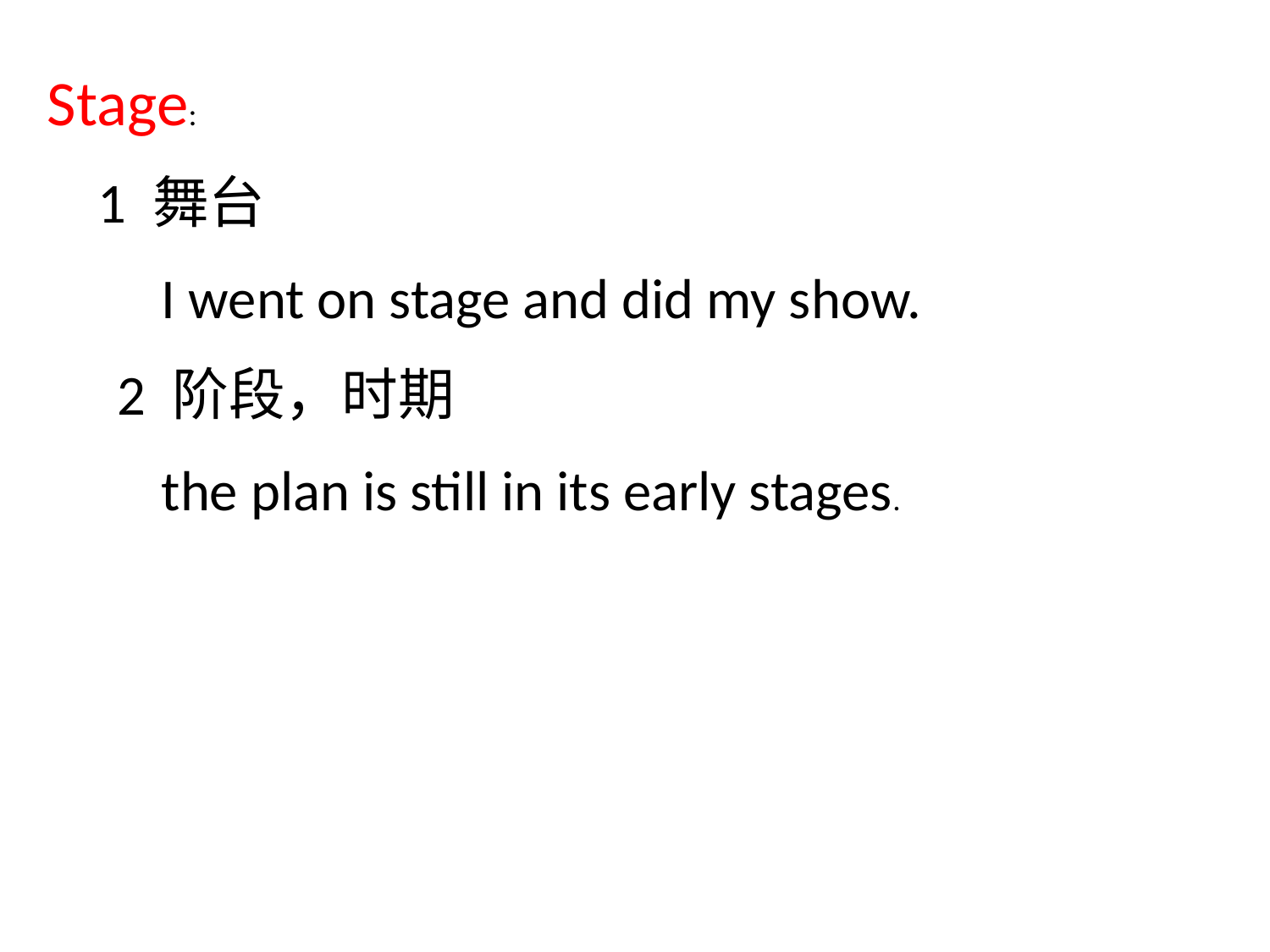

Stage:
       1 舞台
         I went on stage and did my show.
　2 阶段，时期
         the plan is still in its early stages.